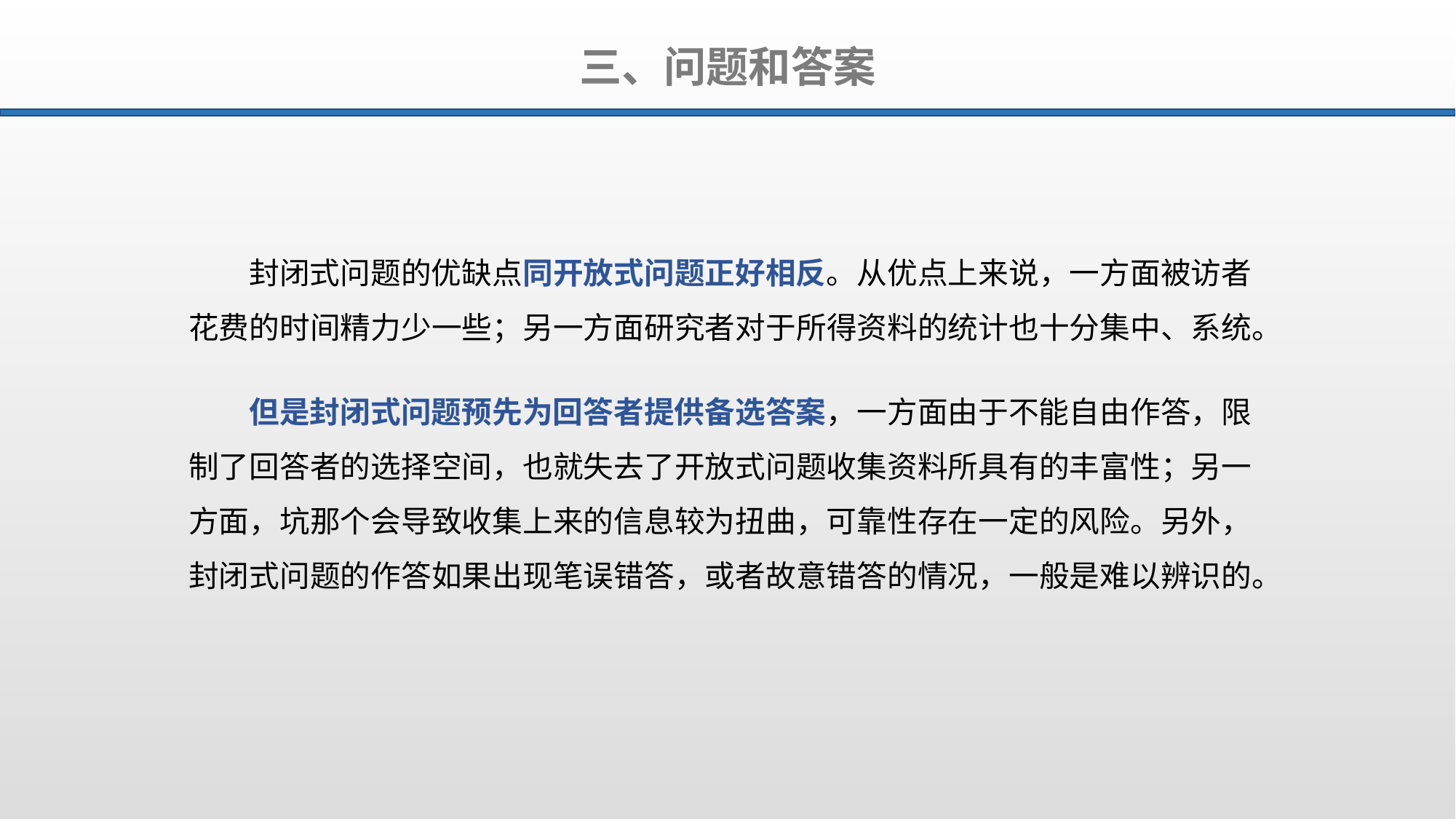

三、问题和答案

封闭式问题的优缺点同开放式问题正好相反。从优点上来说，一方面被访者花费的时间精力少一些；另一方面研究者对于所得资料的统计也十分集中、系统。
但是封闭式问题预先为回答者提供备选答案，一方面由于不能自由作答，限制了回答者的选择空间，也就失去了开放式问题收集资料所具有的丰富性；另一方面，坑那个会导致收集上来的信息较为扭曲，可靠性存在一定的风险。另外，封闭式问题的作答如果出现笔误错答，或者故意错答的情况，一般是难以辨识的。